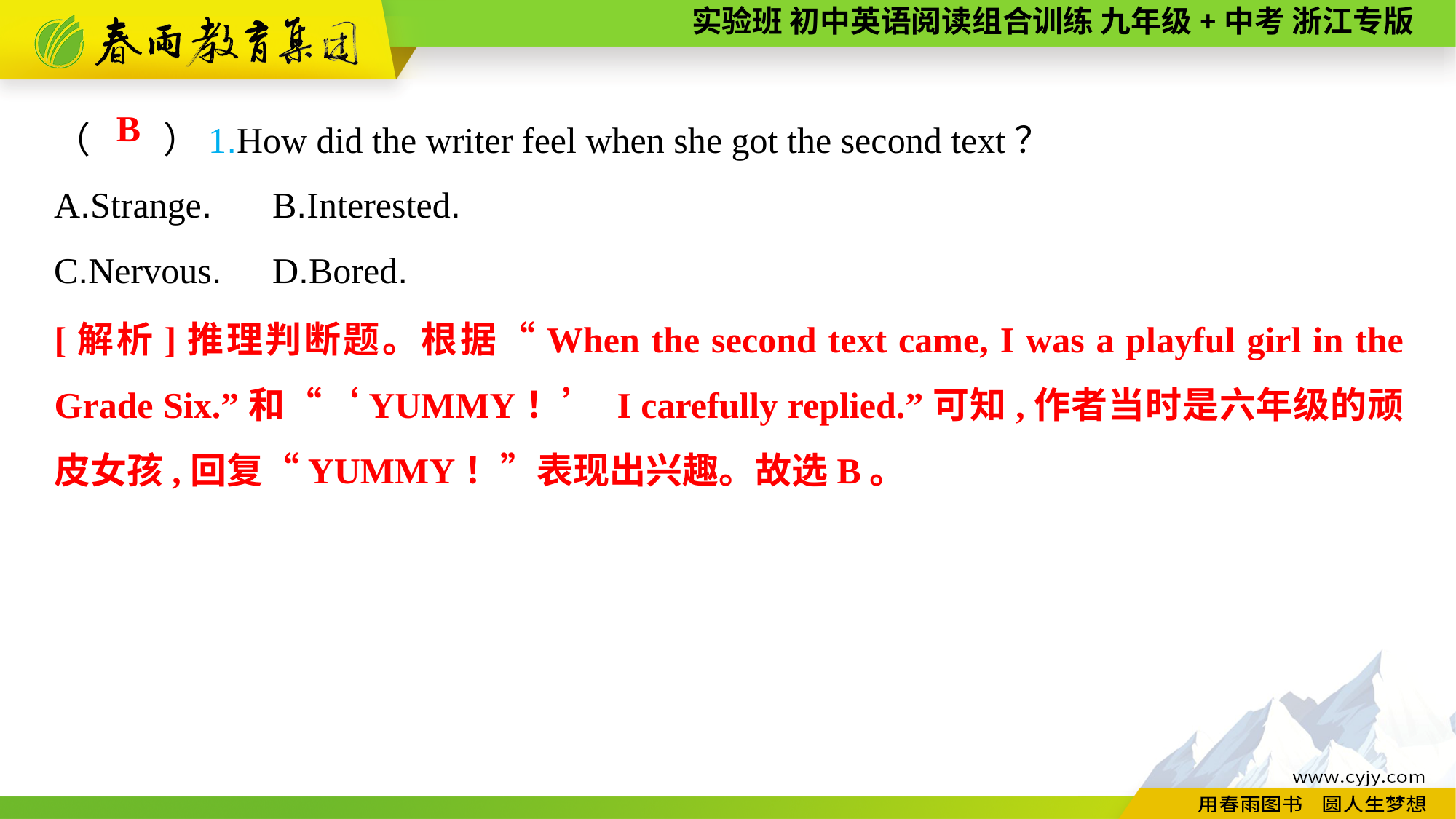

（　　）1.How did the writer feel when she got the second text？
A.Strange.	B.Interested.
C.Nervous.	D.Bored.
B
[解析]推理判断题。根据“When the second text came, I was a playful girl in the Grade Six.”和“‘YUMMY！’ I carefully replied.”可知,作者当时是六年级的顽皮女孩,回复“YUMMY！”表现出兴趣。故选B。